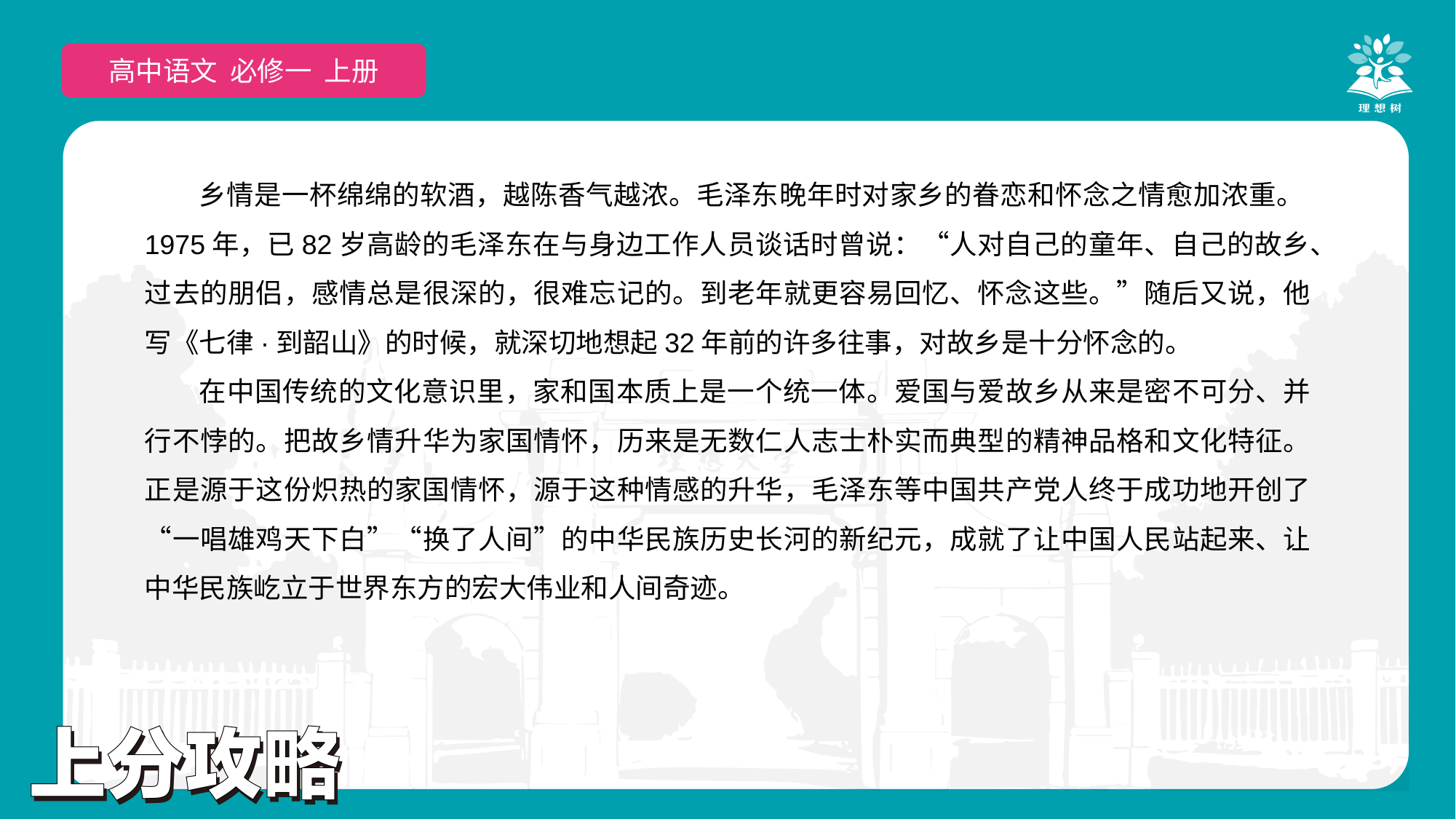

高中语文  选择性必修上
高中语文  必修一  上册
乡情是一杯绵绵的软酒，越陈香气越浓。毛泽东晚年时对家乡的眷恋和怀念之情愈加浓重。1975年，已82岁高龄的毛泽东在与身边工作人员谈话时曾说：“人对自己的童年、自己的故乡、过去的朋侣，感情总是很深的，很难忘记的。到老年就更容易回忆、怀念这些。”随后又说，他写《七律·到韶山》的时候，就深切地想起32年前的许多往事，对故乡是十分怀念的。
在中国传统的文化意识里，家和国本质上是一个统一体。爱国与爱故乡从来是密不可分、并行不悖的。把故乡情升华为家国情怀，历来是无数仁人志士朴实而典型的精神品格和文化特征。正是源于这份炽热的家国情怀，源于这种情感的升华，毛泽东等中国共产党人终于成功地开创了“一唱雄鸡天下白”“换了人间”的中华民族历史长河的新纪元，成就了让中国人民站起来、让中华民族屹立于世界东方的宏大伟业和人间奇迹。